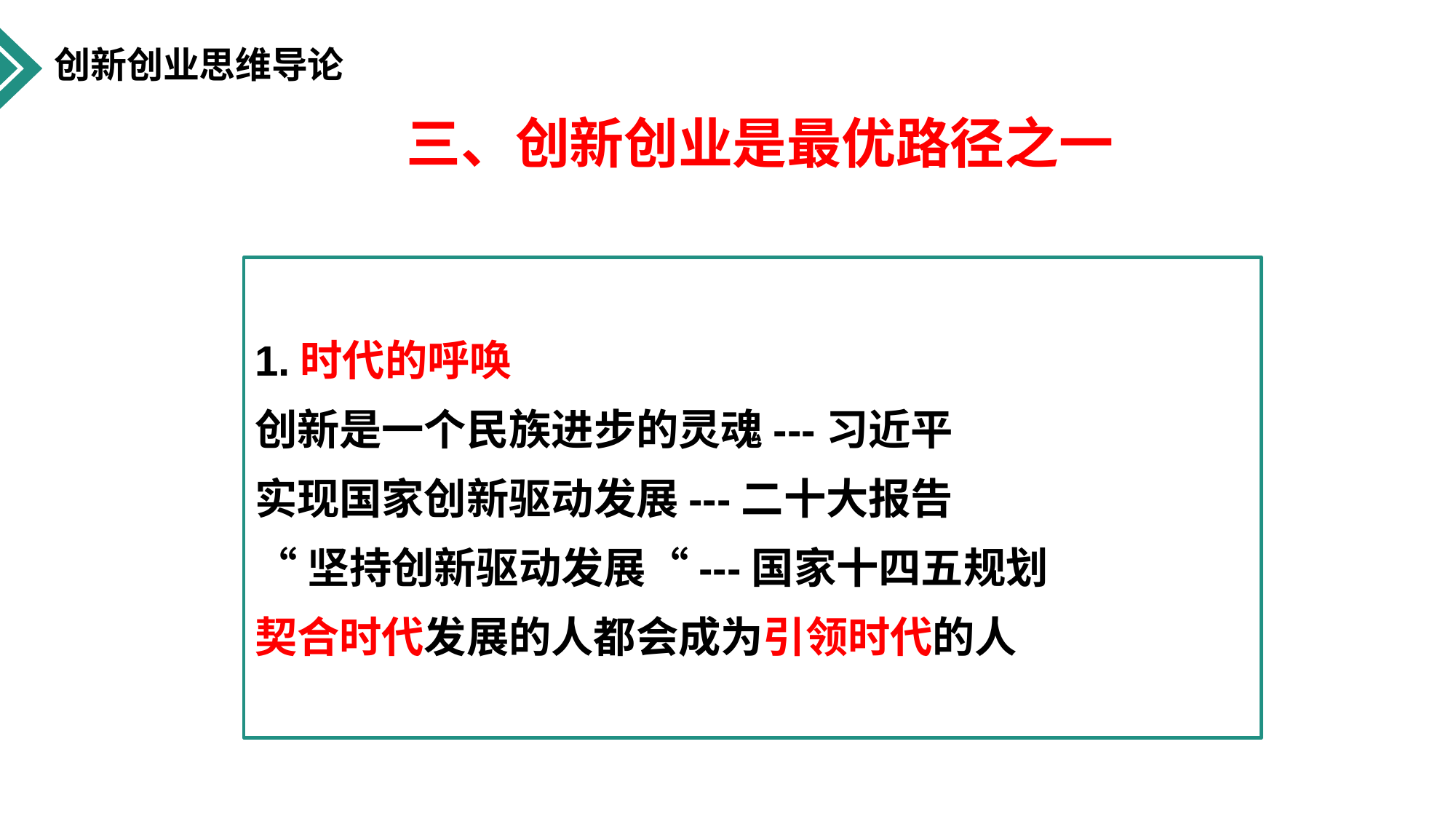

创新创业思维导论
三、创新创业是最优路径之一
1.时代的呼唤
创新是一个民族进步的灵魂---习近平
实现国家创新驱动发展---二十大报告
“坚持创新驱动发展“---国家十四五规划
契合时代发展的人都会成为引领时代的人